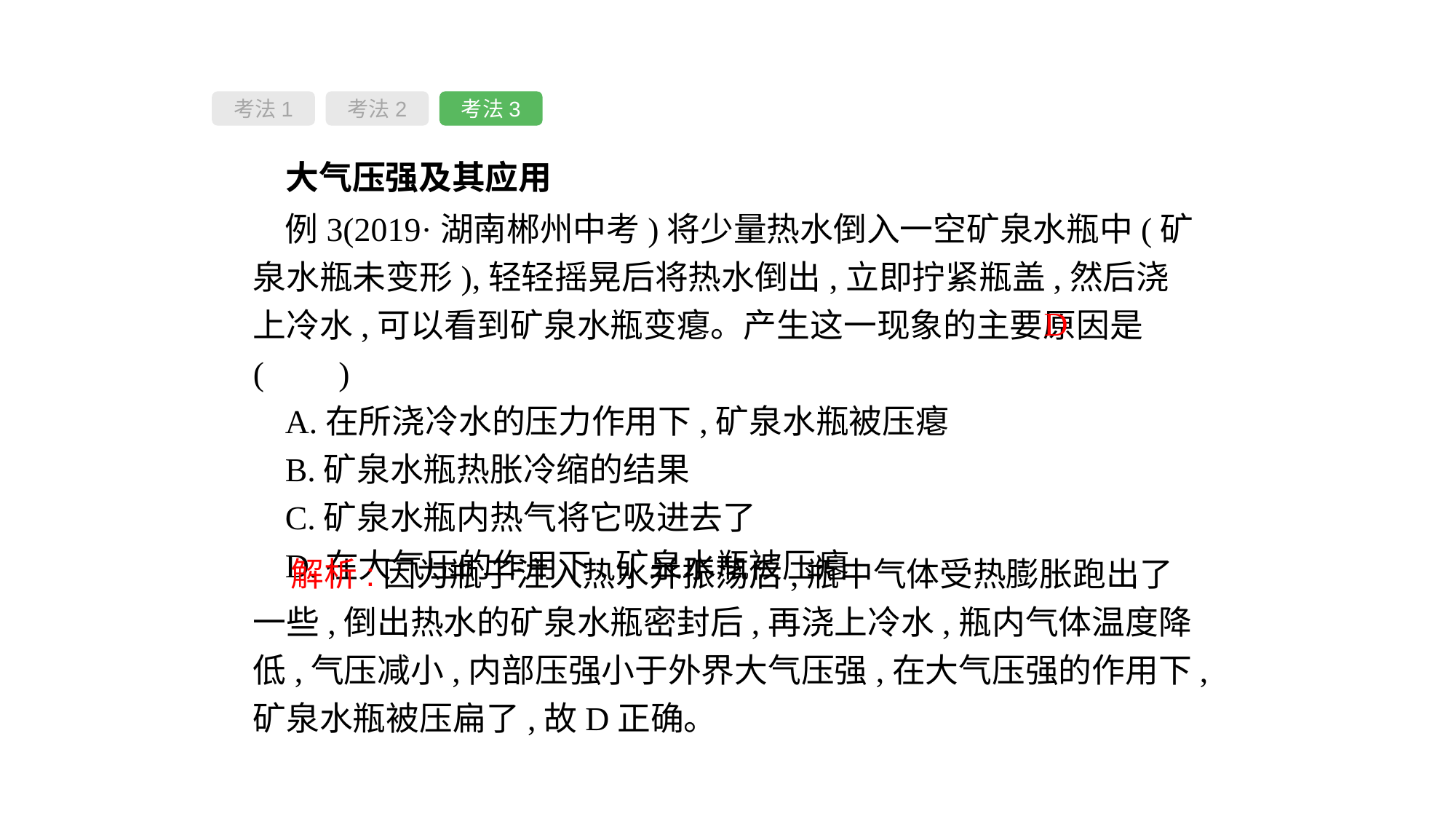

考法1
考法2
考法3
    大气压强及其应用
例3(2019·湖南郴州中考)将少量热水倒入一空矿泉水瓶中(矿泉水瓶未变形),轻轻摇晃后将热水倒出,立即拧紧瓶盖,然后浇上冷水,可以看到矿泉水瓶变瘪。产生这一现象的主要原因是(   　)
A.在所浇冷水的压力作用下,矿泉水瓶被压瘪
B.矿泉水瓶热胀冷缩的结果
C.矿泉水瓶内热气将它吸进去了
D.在大气压的作用下,矿泉水瓶被压瘪
D
    解析:因为瓶子注入热水并振荡后,瓶中气体受热膨胀跑出了一些,倒出热水的矿泉水瓶密封后,再浇上冷水,瓶内气体温度降低,气压减小,内部压强小于外界大气压强,在大气压强的作用下,矿泉水瓶被压扁了,故D正确。